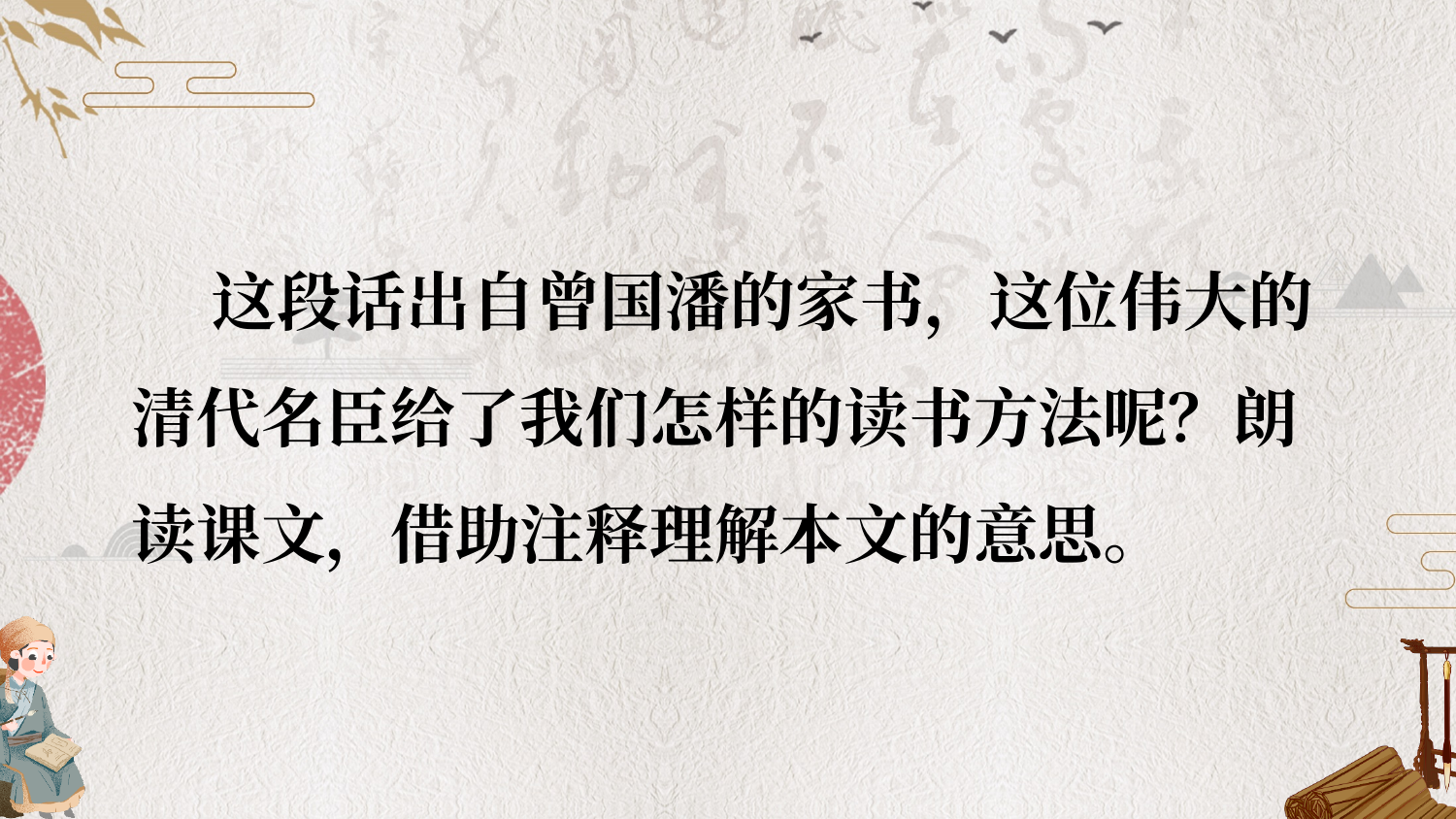

这段话出自曾国潘的家书，这位伟大的清代名臣给了我们怎样的读书方法呢？朗读课文，借助注释理解本文的意思。